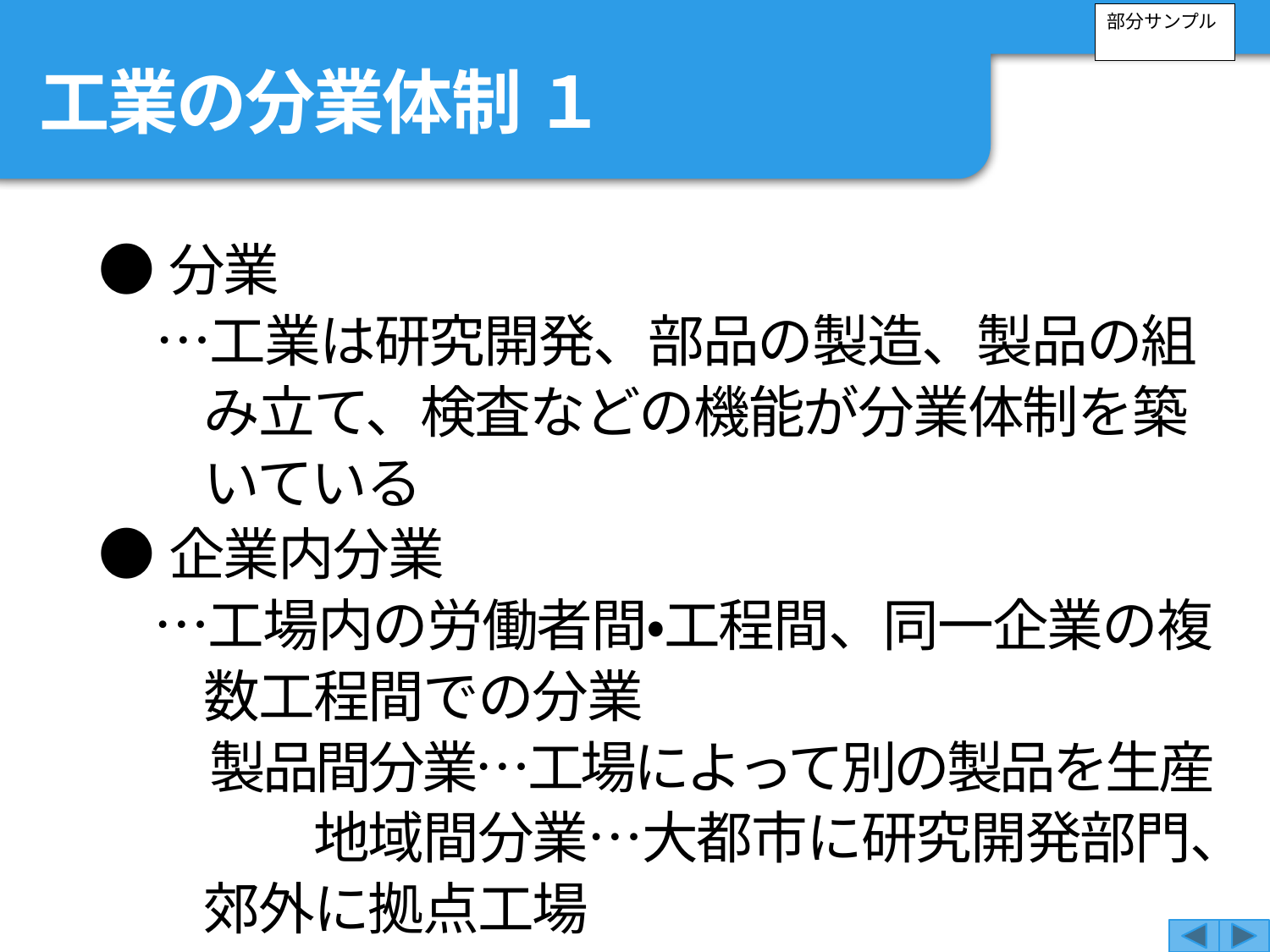

部分サンプル
工業の分業体制 １
●分業
　…工業は研究開発、部品の製造、製品の組み立て、検査などの機能が分業体制を築いている
●企業内分業
　…工場内の労働者間・工程間、同一企業の複数工程間での分業
　　製品間分業…工場によって別の製品を生産　　地域間分業…大都市に研究開発部門、郊外に拠点工場